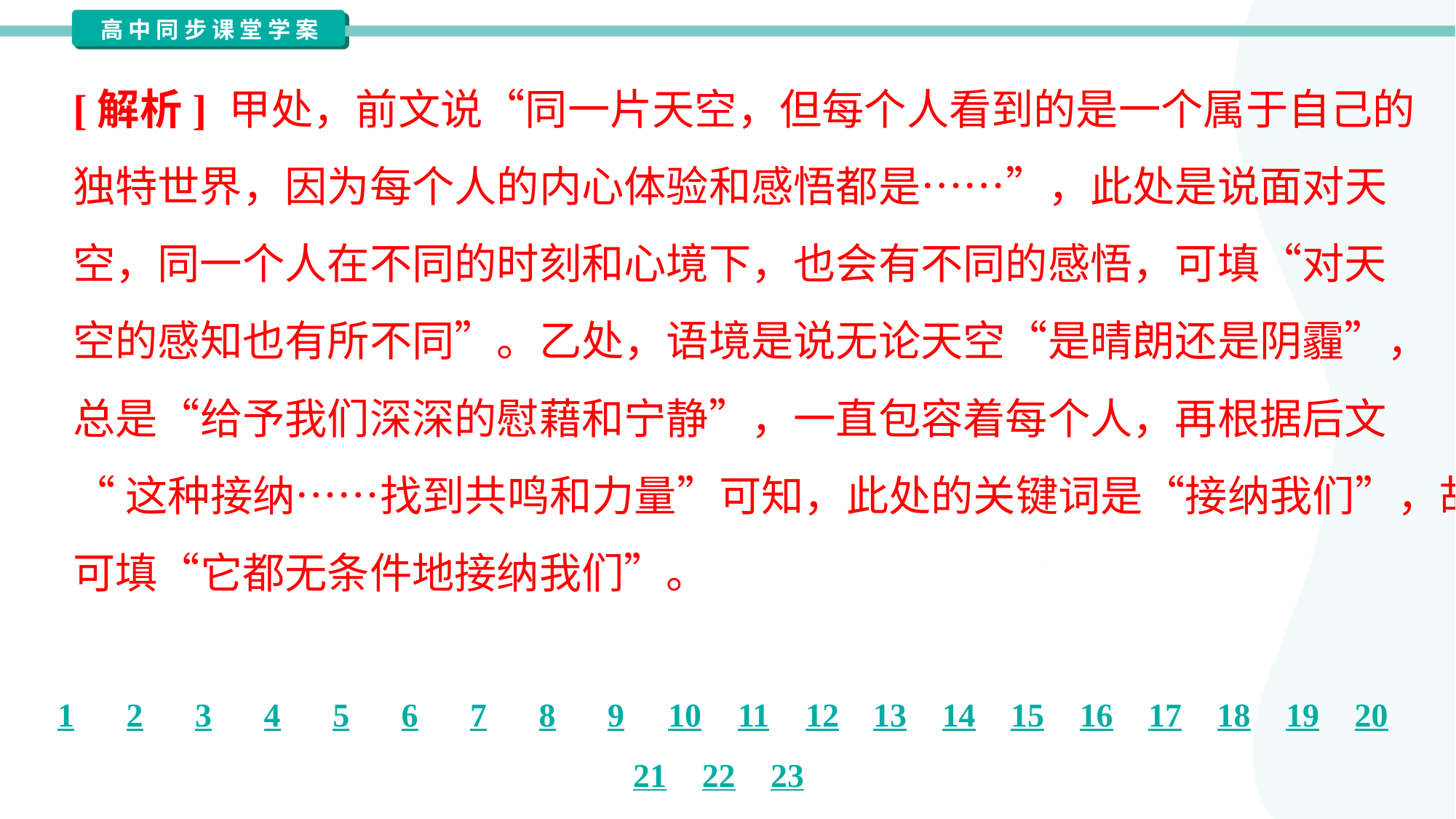

[解析] 甲处，前文说“同一片天空，但每个人看到的是一个属于自己的
独特世界，因为每个人的内心体验和感悟都是……”，此处是说面对天
空，同一个人在不同的时刻和心境下，也会有不同的感悟，可填“对天
空的感知也有所不同”。乙处，语境是说无论天空“是晴朗还是阴霾”，
总是“给予我们深深的慰藉和宁静”，一直包容着每个人，再根据后文
“这种接纳……找到共鸣和力量”可知，此处的关键词是“接纳我们”，故
可填“它都无条件地接纳我们”。